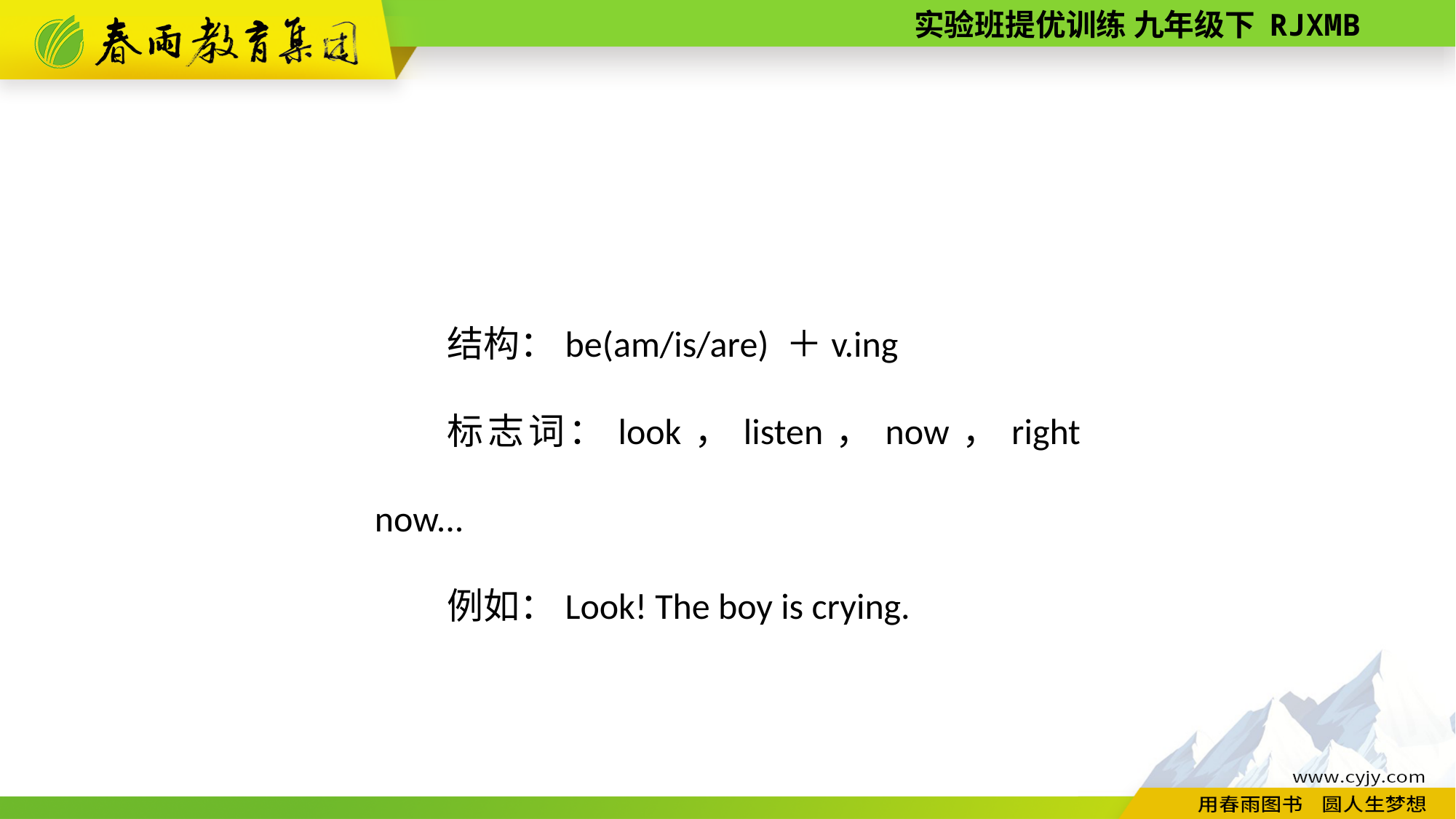

结构：be(am/is/are) ＋v.­ing
标志词：look，listen，now，right now...
例如：Look! The boy is crying.